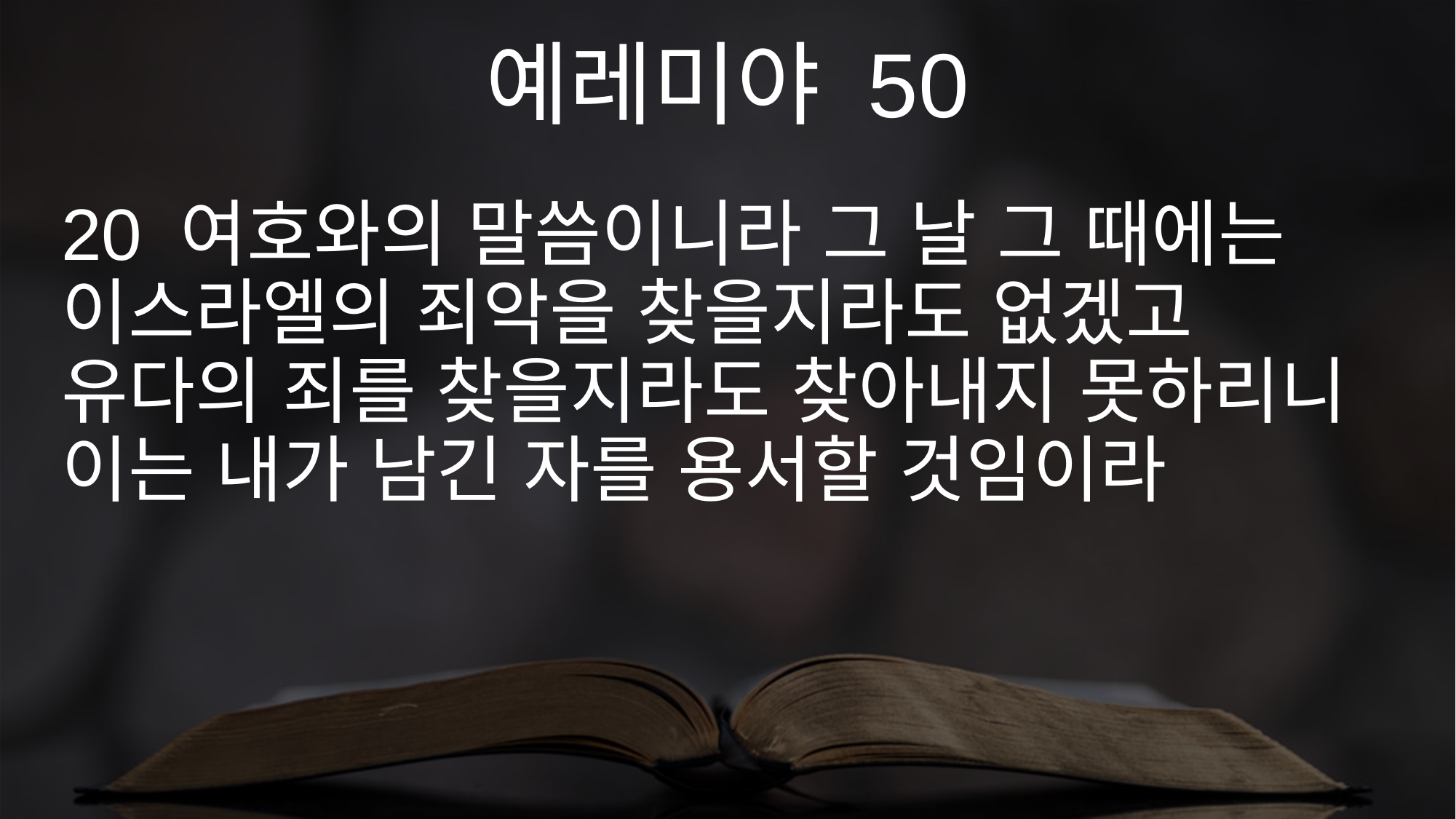

예레미야 50
20 여호와의 말씀이니라 그 날 그 때에는 이스라엘의 죄악을 찾을지라도 없겠고 유다의 죄를 찾을지라도 찾아내지 못하리니 이는 내가 남긴 자를 용서할 것임이라